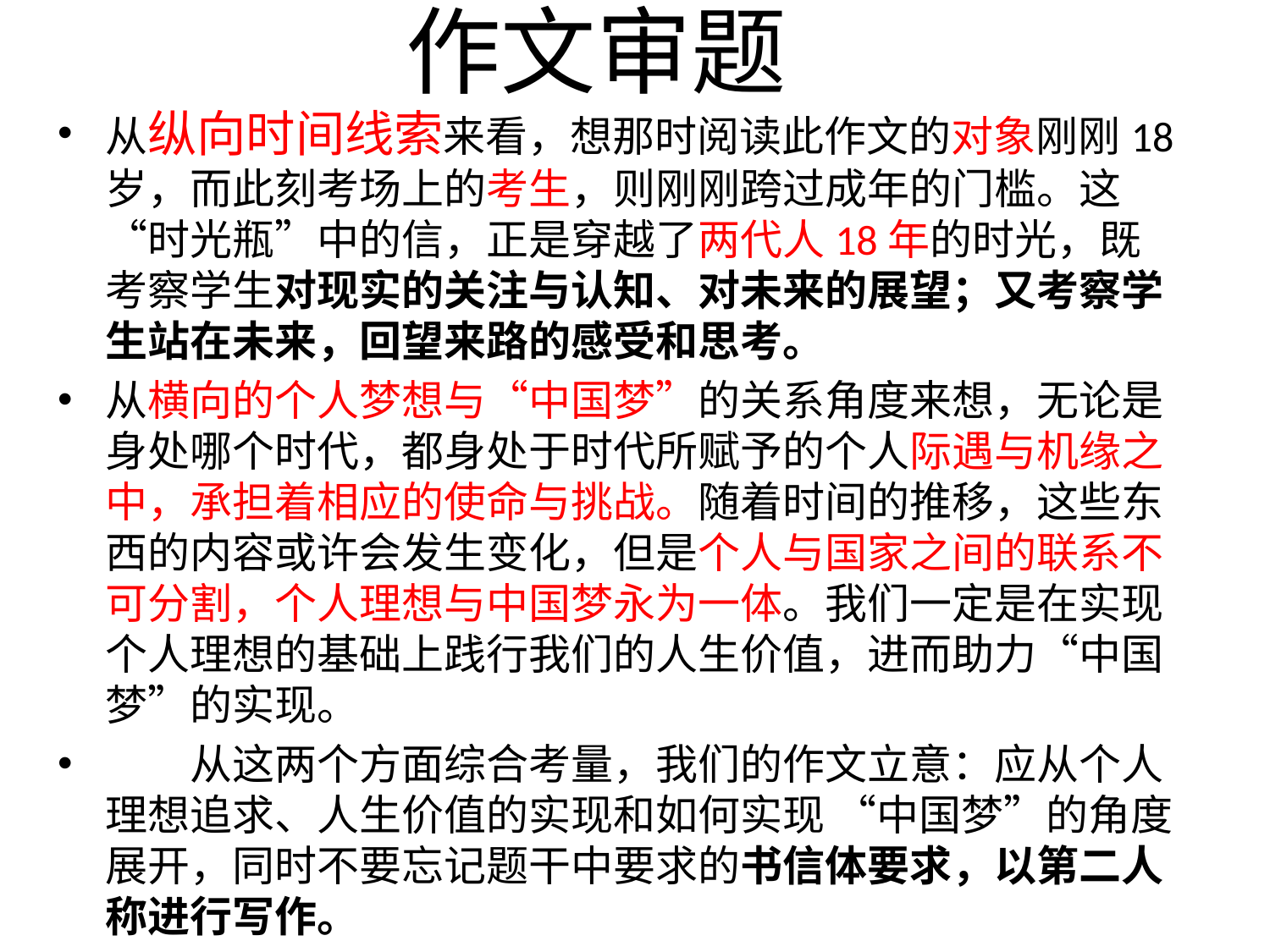

# 作文审题
从纵向时间线索来看，想那时阅读此作文的对象刚刚18岁，而此刻考场上的考生，则刚刚跨过成年的门槛。这“时光瓶”中的信，正是穿越了两代人18年的时光，既考察学生对现实的关注与认知、对未来的展望；又考察学生站在未来，回望来路的感受和思考。
从横向的个人梦想与“中国梦”的关系角度来想，无论是身处哪个时代，都身处于时代所赋予的个人际遇与机缘之中，承担着相应的使命与挑战。随着时间的推移，这些东西的内容或许会发生变化，但是个人与国家之间的联系不可分割，个人理想与中国梦永为一体。我们一定是在实现个人理想的基础上践行我们的人生价值，进而助力“中国梦”的实现。
　　从这两个方面综合考量，我们的作文立意：应从个人理想追求、人生价值的实现和如何实现 “中国梦”的角度展开，同时不要忘记题干中要求的书信体要求，以第二人称进行写作。